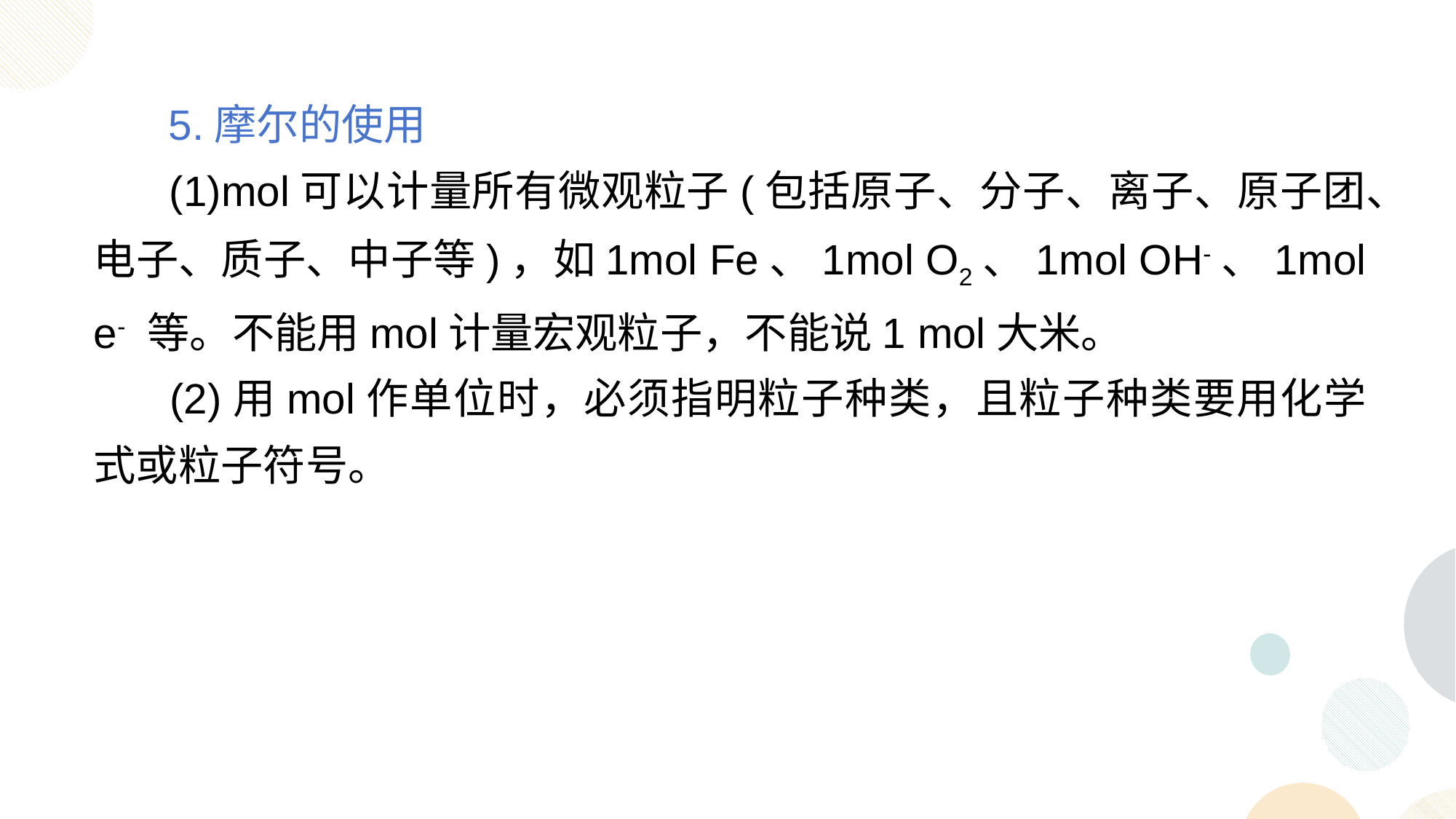

5.摩尔的使用
 (1)mol可以计量所有微观粒子(包括原子、分子、离子、原子团、电子、质子、中子等)，如1mol Fe、1mol O2、1mol OH-、1mol e- 等。不能用mol计量宏观粒子，不能说1 mol大米。
 (2)用mol作单位时，必须指明粒子种类，且粒子种类要用化学式或粒子符号。